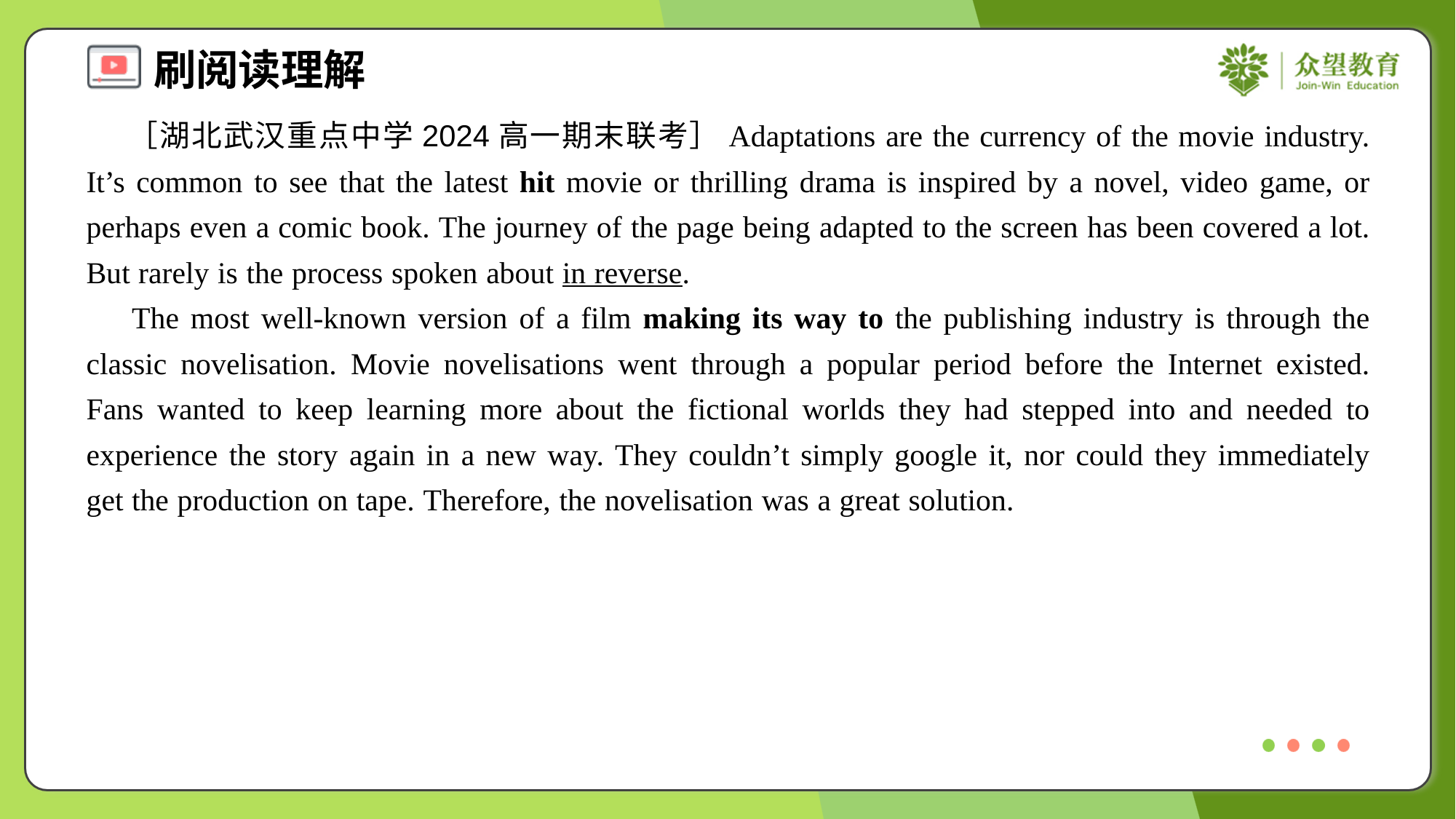

［湖北武汉重点中学2024高一期末联考］Adaptations are the currency of the movie industry. It’s common to see that the latest hit movie or thrilling drama is inspired by a novel, video game, or perhaps even a comic book. The journey of the page being adapted to the screen has been covered a lot. But rarely is the process spoken about in reverse.
    The most well-known version of a film making its way to the publishing industry is through the classic novelisation. Movie novelisations went through a popular period before the Internet existed. Fans wanted to keep learning more about the fictional worlds they had stepped into and needed to experience the story again in a new way. They couldn’t simply google it, nor could they immediately get the production on tape. Therefore, the novelisation was a great solution.